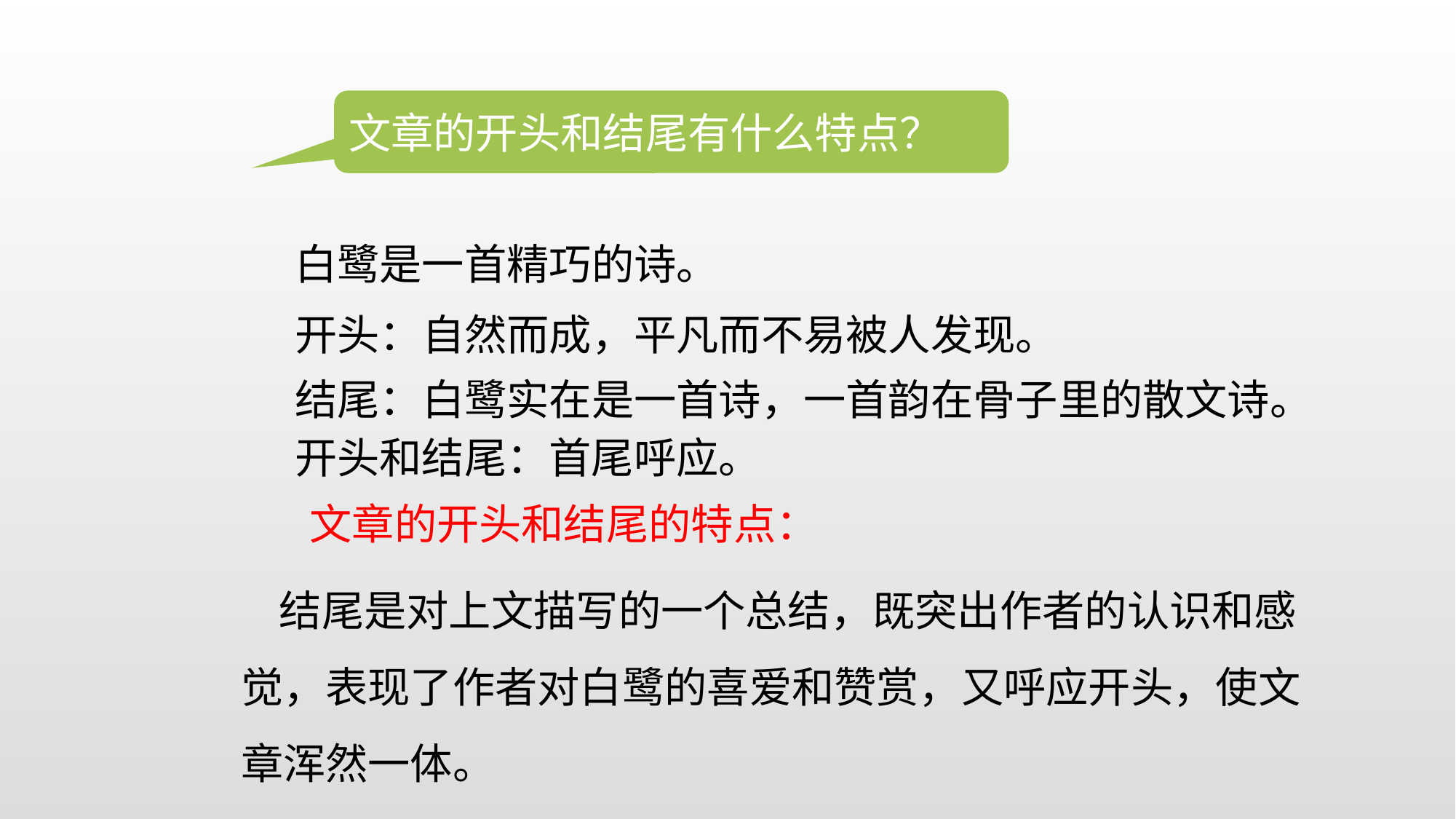

文章的开头和结尾有什么特点？
白鹭是一首精巧的诗。
开头：自然而成，平凡而不易被人发现。

结尾：白鹭实在是一首诗，一首韵在骨子里的散文诗。
开头和结尾：首尾呼应。
文章的开头和结尾的特点：
   结尾是对上文描写的一个总结，既突出作者的认识和感觉，表现了作者对白鹭的喜爱和赞赏，又呼应开头，使文章浑然一体。